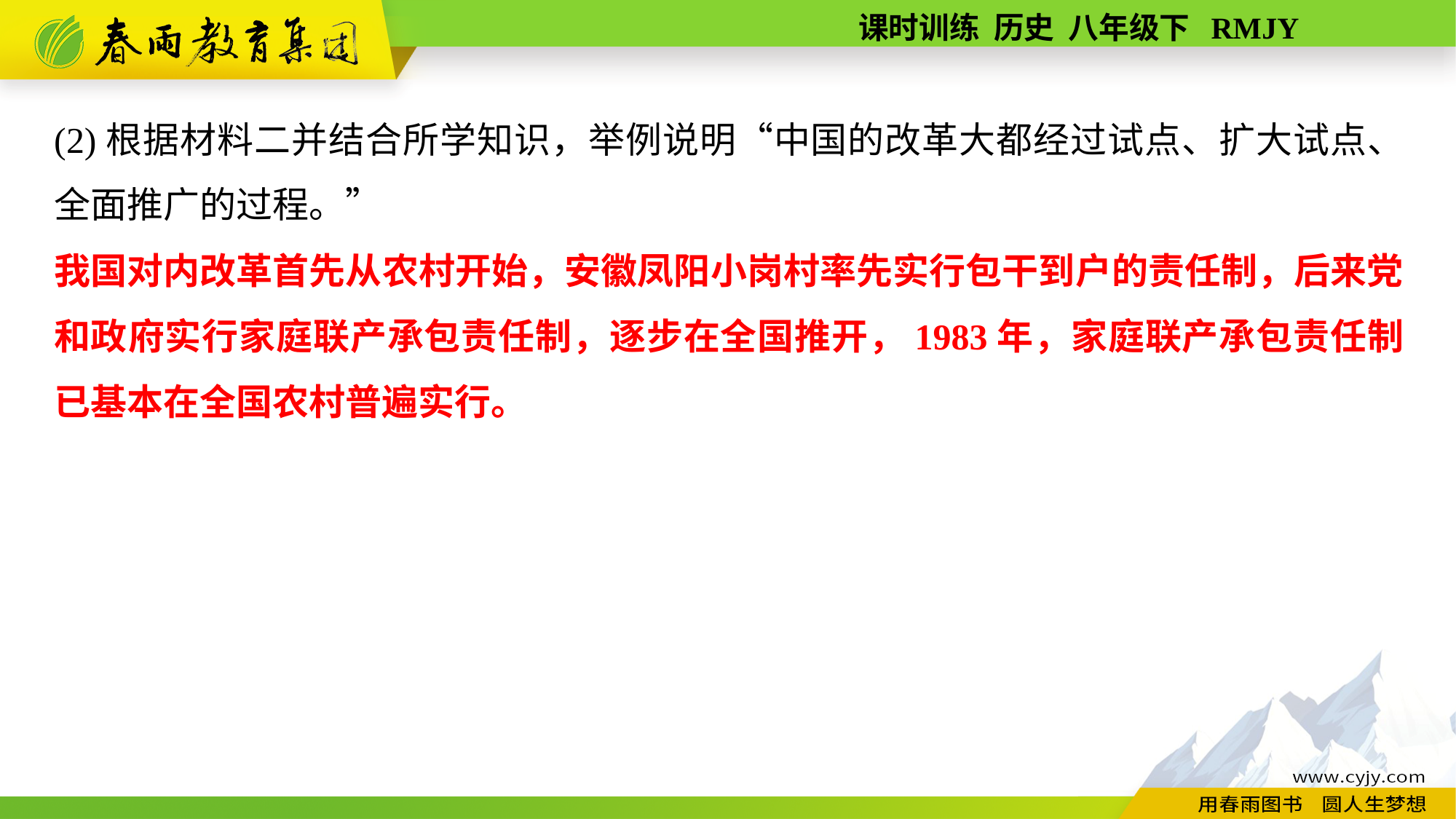

(2)根据材料二并结合所学知识，举例说明“中国的改革大都经过试点、扩大试点、全面推广的过程。”
我国对内改革首先从农村开始，安徽凤阳小岗村率先实行包干到户的责任制，后来党和政府实行家庭联产承包责任制，逐步在全国推开，1983年，家庭联产承包责任制已基本在全国农村普遍实行。